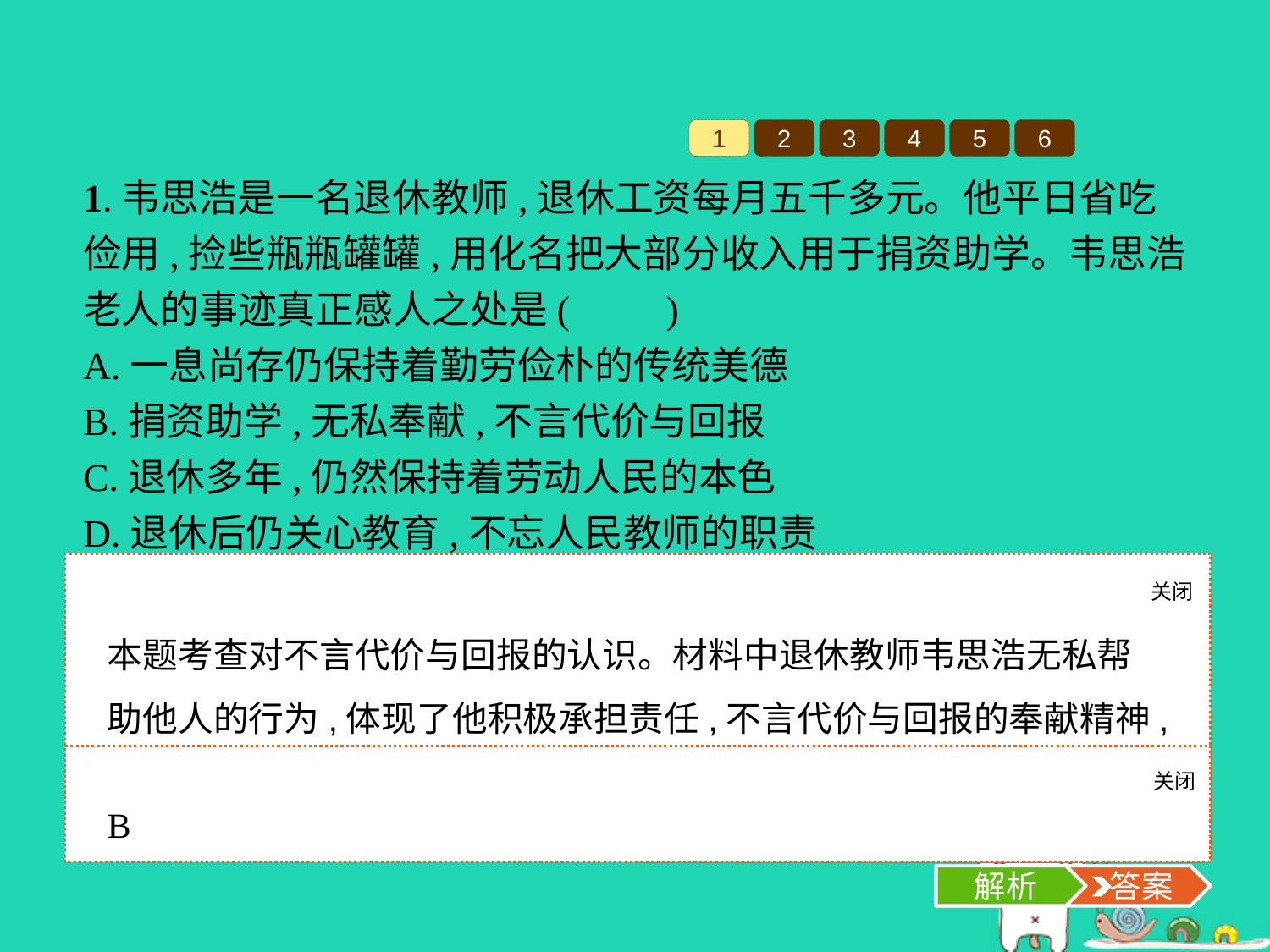

1
2
3
4
5
6
1.韦思浩是一名退休教师,退休工资每月五千多元。他平日省吃俭用,捡些瓶瓶罐罐,用化名把大部分收入用于捐资助学。韦思浩老人的事迹真正感人之处是(　　)
A.一息尚存仍保持着勤劳俭朴的传统美德
B.捐资助学,无私奉献,不言代价与回报
C.退休多年,仍然保持着劳动人民的本色
D.退休后仍关心教育,不忘人民教师的职责

关闭
解析

本题考查对不言代价与回报的认识。材料中退休教师韦思浩无私帮助他人的行为,体现了他积极承担责任,不言代价与回报的奉献精神,B项符合题意,当选;A、C、D三项与题意不符,应排除。故选B项。

关闭
解析
  答案

B
解析
  答案